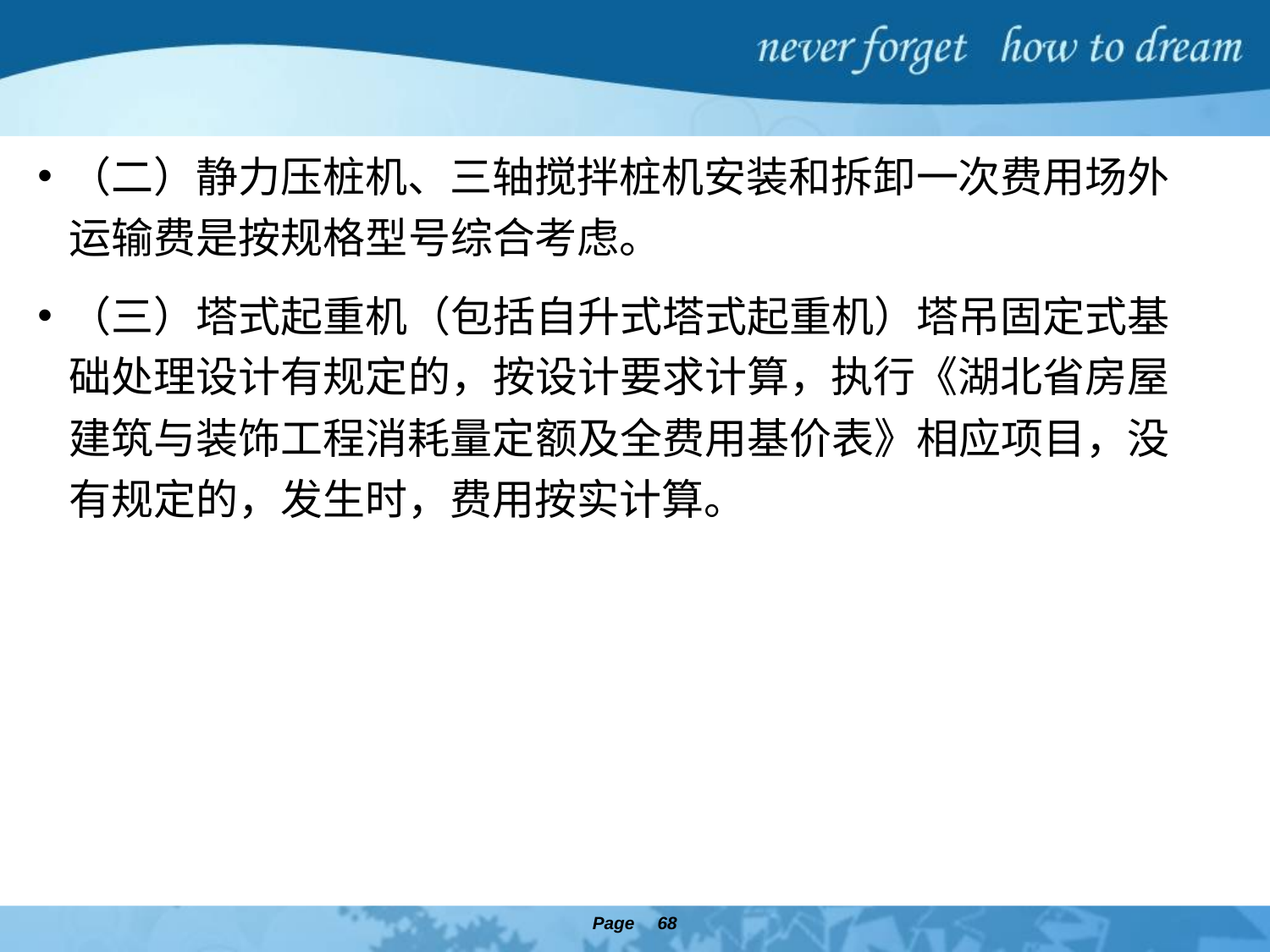

（二）静力压桩机、三轴搅拌桩机安装和拆卸一次费用场外运输费是按规格型号综合考虑。
（三）塔式起重机（包括自升式塔式起重机）塔吊固定式基础处理设计有规定的，按设计要求计算，执行《湖北省房屋建筑与装饰工程消耗量定额及全费用基价表》相应项目，没有规定的，发生时，费用按实计算。